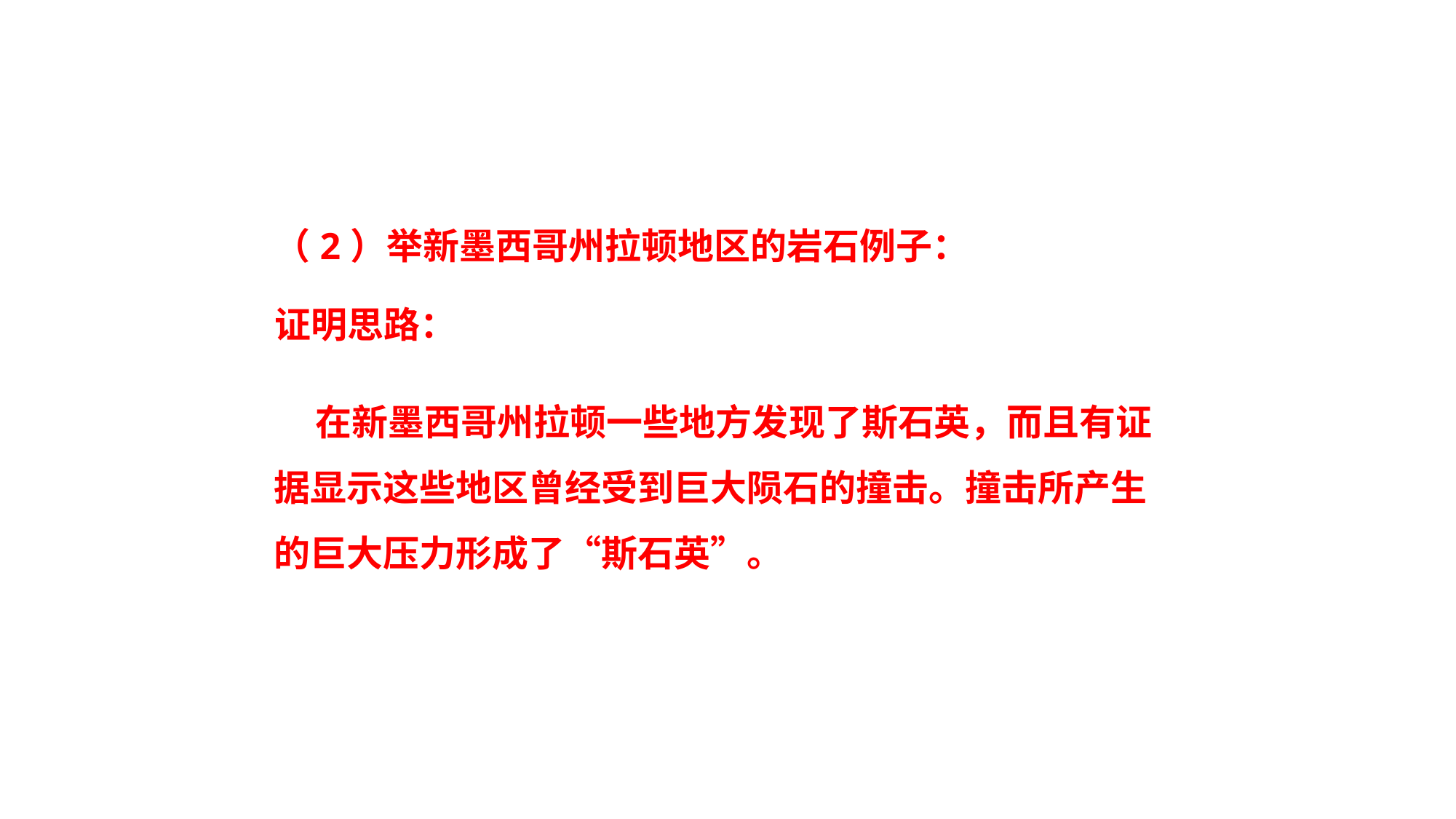

（2）举新墨西哥州拉顿地区的岩石例子：
证明思路：
    在新墨西哥州拉顿一些地方发现了斯石英，而且有证据显示这些地区曾经受到巨大陨石的撞击。撞击所产生的巨大压力形成了“斯石英”。